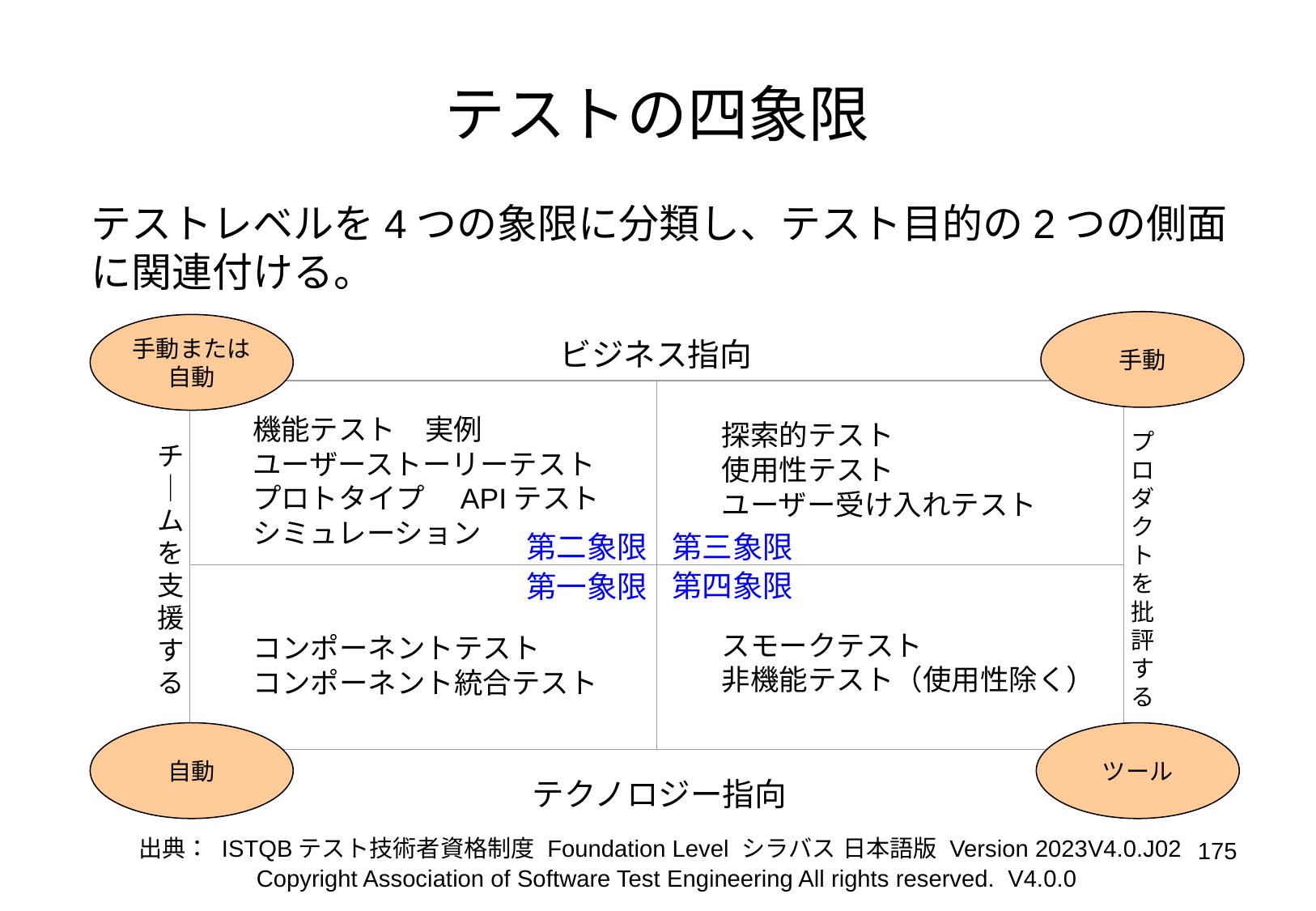

# テストの四象限
テストレベルを4つの象限に分類し、テスト目的の2つの側面に関連付ける。
手動
手動または自動
ビジネス指向
チ｜ムを支援する
プロダクトを批評する
機能テスト　実例
ユーザーストーリーテスト
プロトタイプ　APIテスト
シミュレーション
探索的テスト
使用性テスト
ユーザー受け入れテスト
第三象限
第二象限
第四象限
第一象限
スモークテスト
非機能テスト（使用性除く）
コンポーネントテスト
コンポーネント統合テスト
ツール
自動
テクノロジー指向
|  |  |
| --- | --- |
|  |  |
出典： ISTQBテスト技術者資格制度 Foundation Level シラバス 日本語版 Version 2023V4.0.J02
175
Copyright Association of Software Test Engineering All rights reserved.  V4.0.0